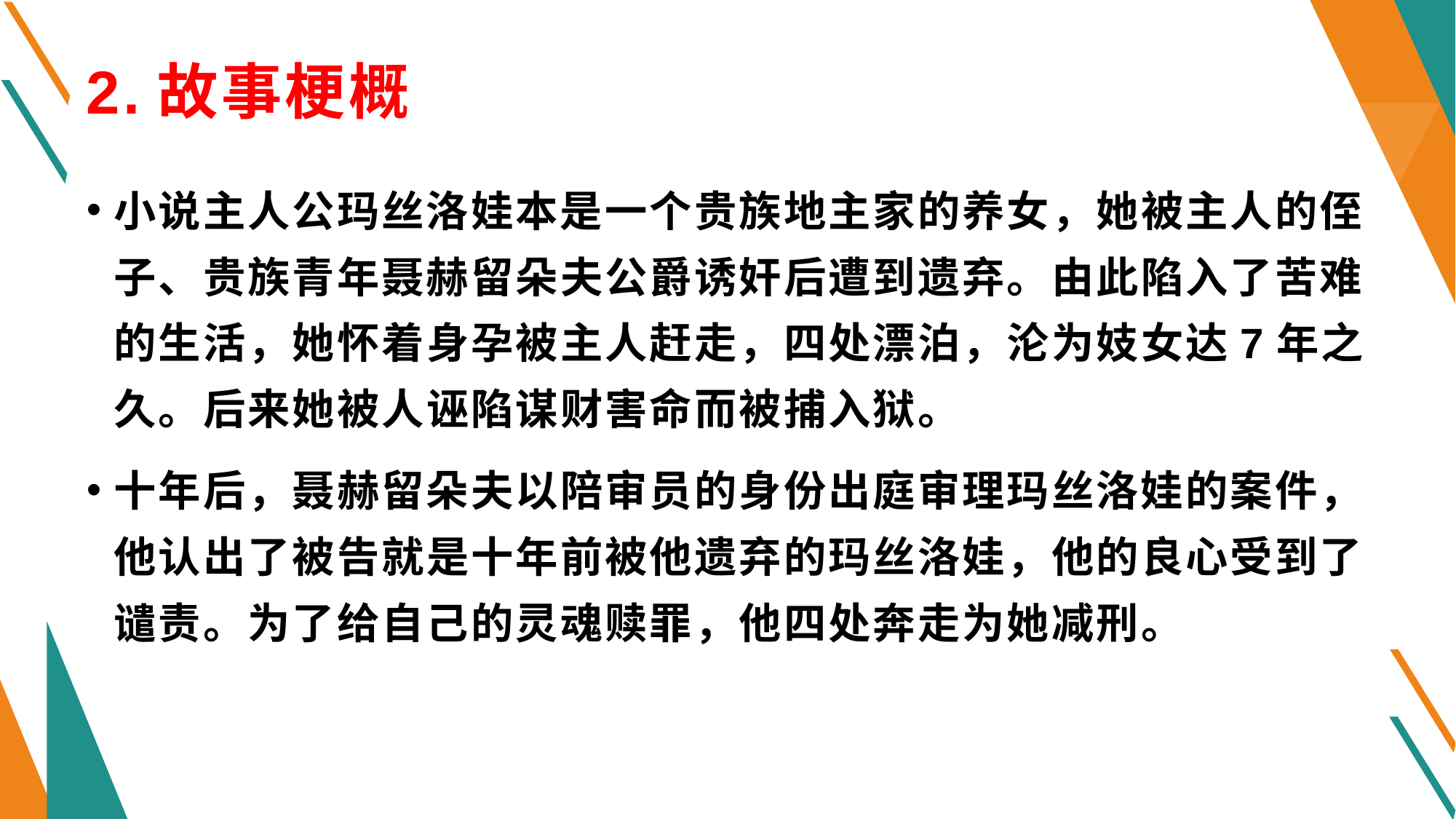

# 2.故事梗概
小说主人公玛丝洛娃本是一个贵族地主家的养女，她被主人的侄子、贵族青年聂赫留朵夫公爵诱奸后遭到遗弃。由此陷入了苦难的生活，她怀着身孕被主人赶走，四处漂泊，沦为妓女达7年之久。后来她被人诬陷谋财害命而被捕入狱。
十年后，聂赫留朵夫以陪审员的身份出庭审理玛丝洛娃的案件，他认出了被告就是十年前被他遗弃的玛丝洛娃，他的良心受到了谴责。为了给自己的灵魂赎罪，他四处奔走为她减刑。